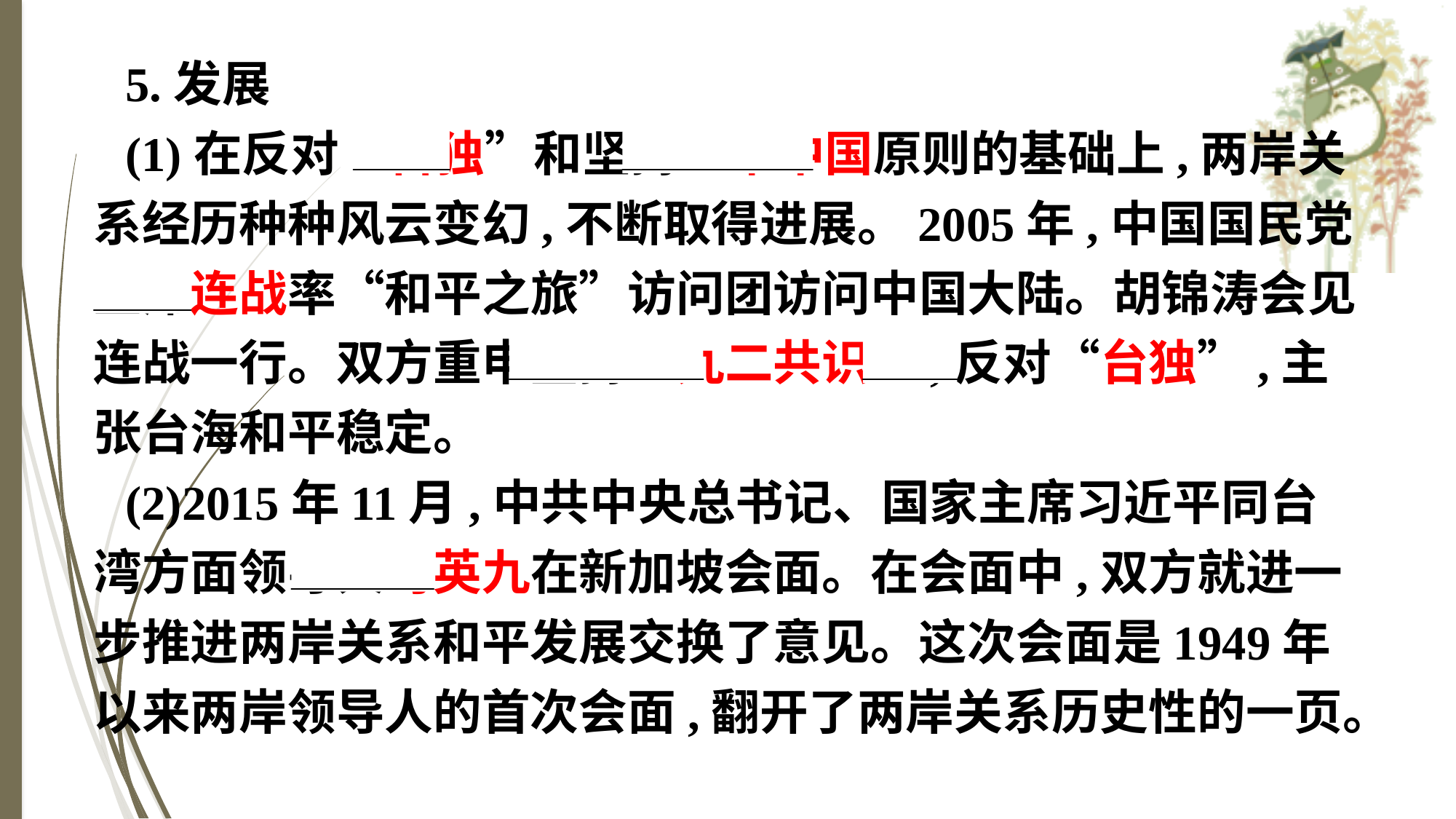

5.发展
(1)在反对“台独”和坚持一个中国原则的基础上,两岸关系经历种种风云变幻,不断取得进展。2005年,中国国民党主席连战率“和平之旅”访问团访问中国大陆。胡锦涛会见连战一行。双方重申坚持“九二共识”,反对“台独”,主张台海和平稳定。
(2)2015年11月,中共中央总书记、国家主席习近平同台湾方面领导人马英九在新加坡会面。在会面中,双方就进一步推进两岸关系和平发展交换了意见。这次会面是1949年以来两岸领导人的首次会面,翻开了两岸关系历史性的一页。